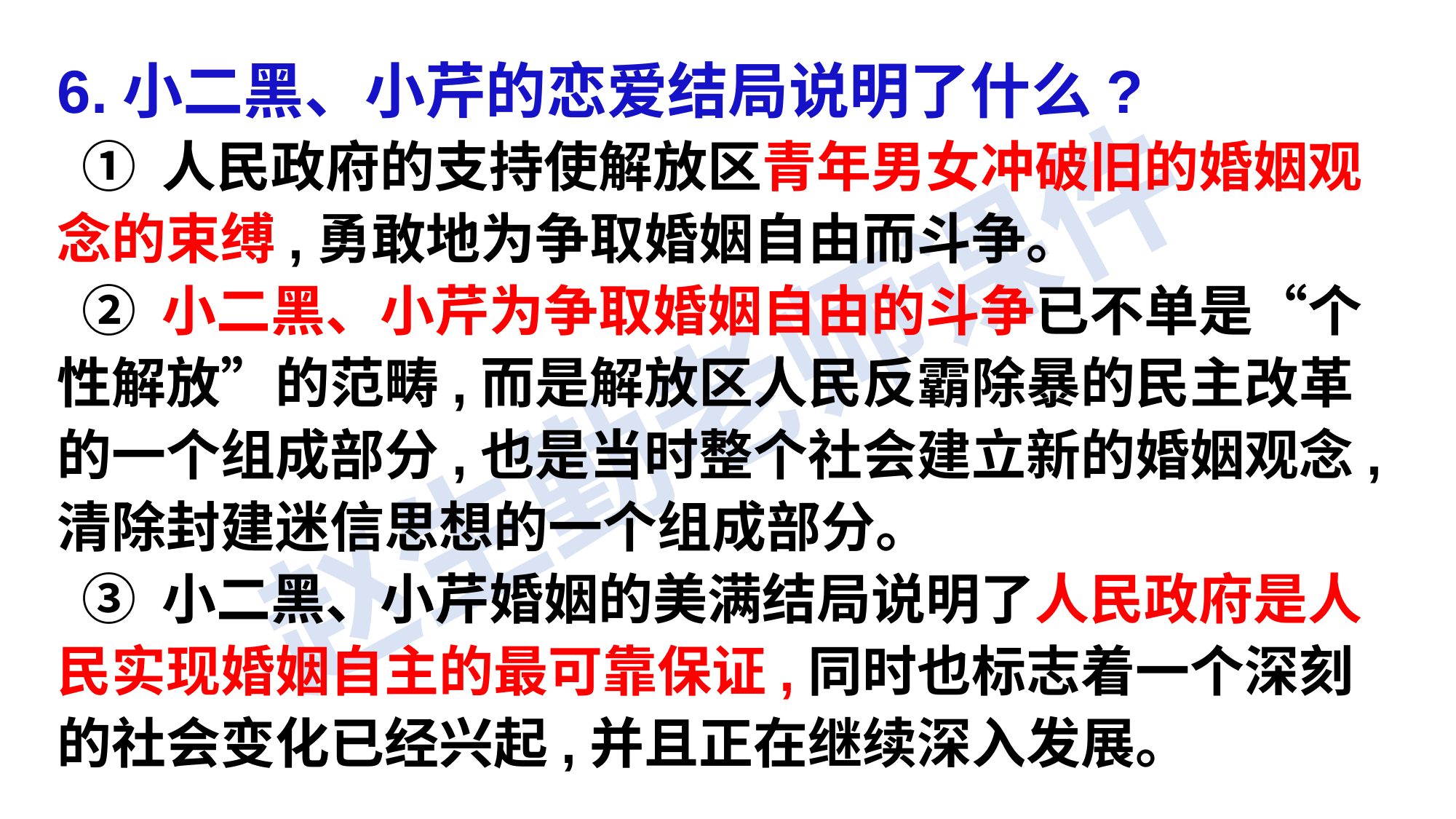

6.小二黑、小芹的恋爱结局说明了什么?
  ① 人民政府的支持使解放区青年男女冲破旧的婚姻观念的束缚,勇敢地为争取婚姻自由而斗争。
  ② 小二黑、小芹为争取婚姻自由的斗争已不单是“个性解放”的范畴,而是解放区人民反霸除暴的民主改革的一个组成部分,也是当时整个社会建立新的婚姻观念,清除封建迷信思想的一个组成部分。
  ③ 小二黑、小芹婚姻的美满结局说明了人民政府是人民实现婚姻自主的最可靠保证,同时也标志着一个深刻的社会变化已经兴起,并且正在继续深入发展。